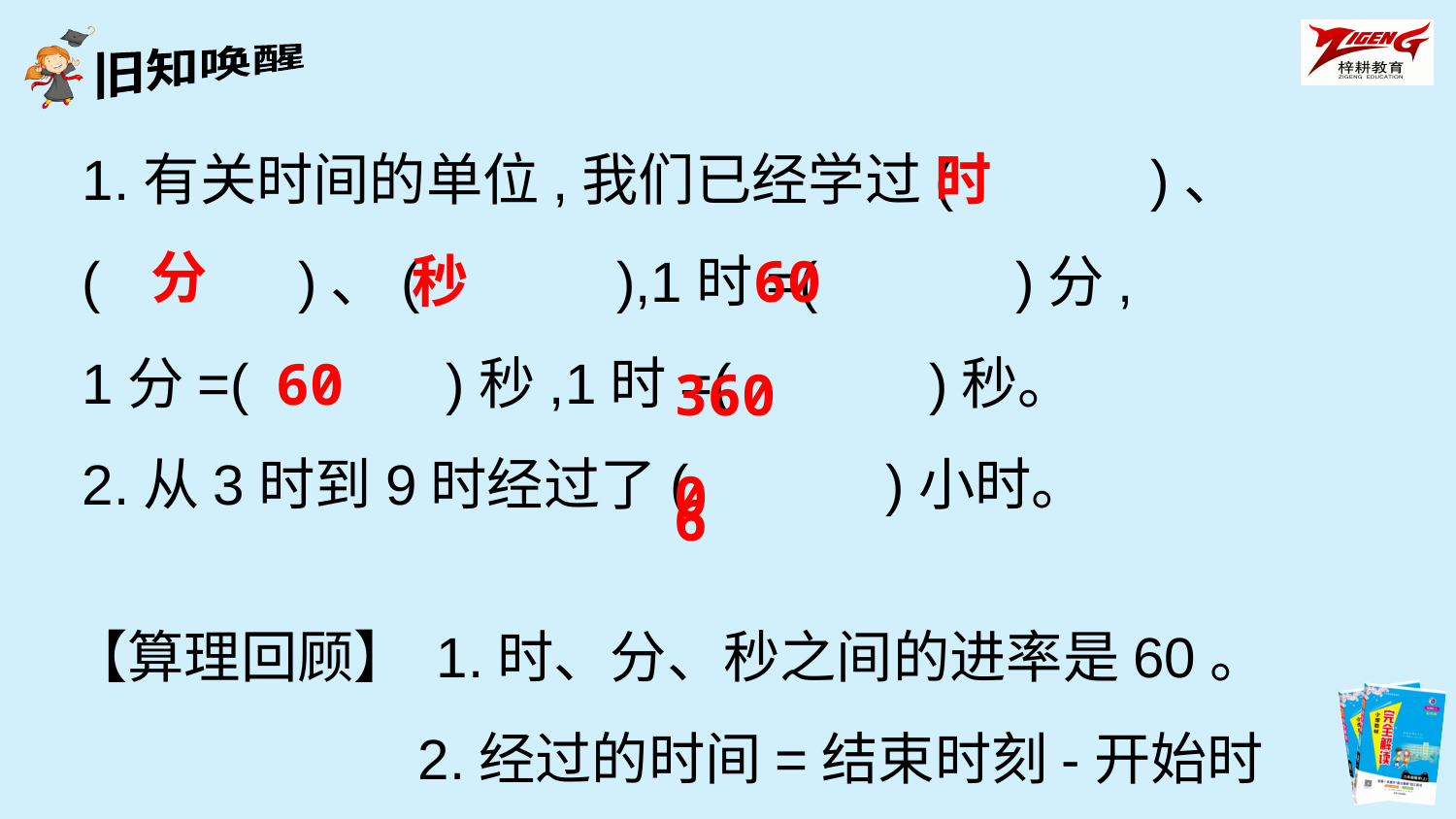

1.有关时间的单位,我们已经学过(　　　)、
(　　　)、(　　　),1时=(　　　)分,
1分=(　　　)秒,1时=(　　　)秒。
2.从3时到9时经过了(　　　)小时。
时
分
秒
60
60
3600
6
【算理回顾】 1.时、分、秒之间的进率是60。
                      2.经过的时间=结束时刻-开始时刻